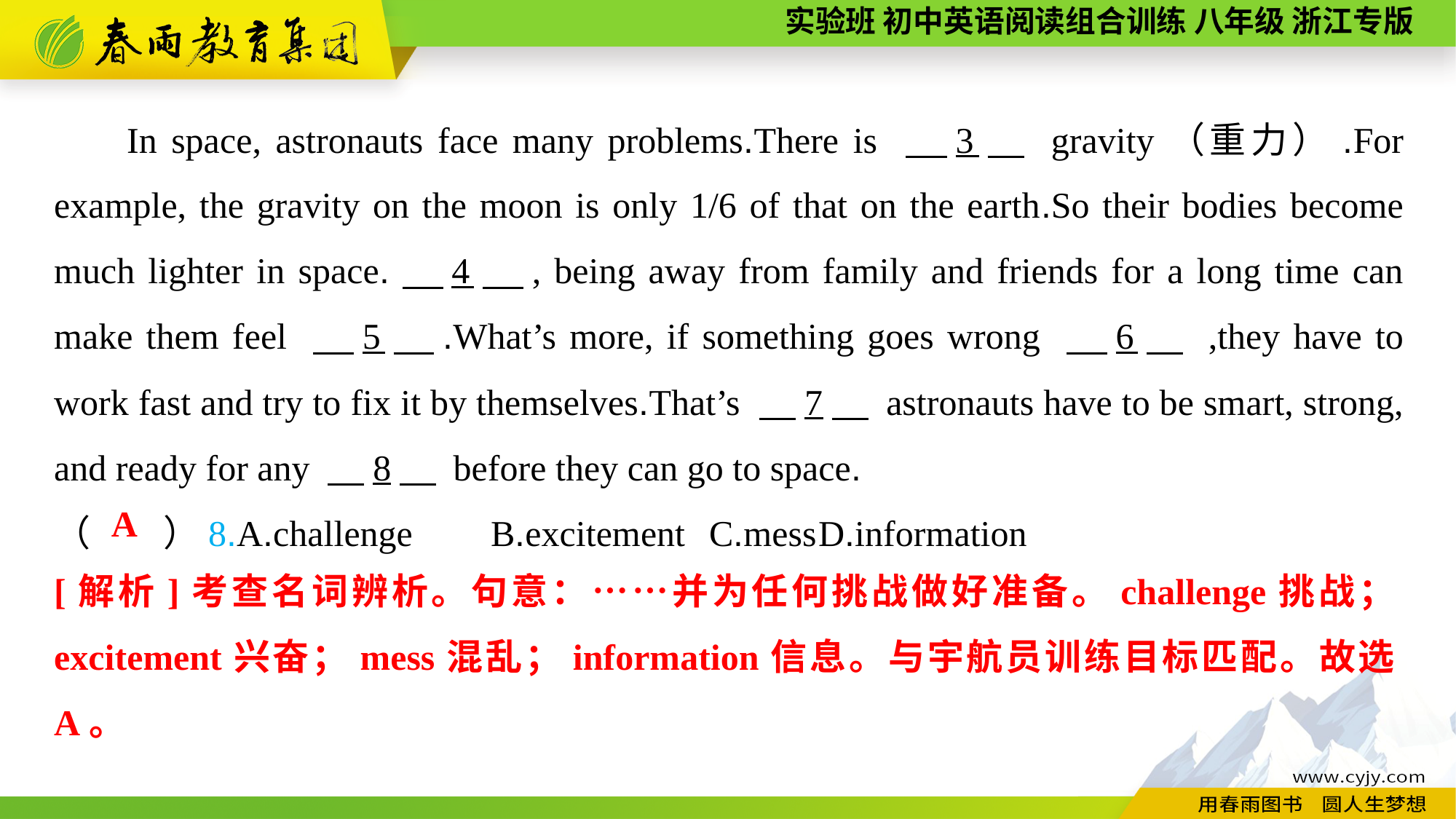

In space, astronauts face many problems.There is 　3　 gravity（重力）.For example, the gravity on the moon is only 1/6 of that on the earth.So their bodies become much lighter in space.　4　, being away from family and friends for a long time can make them feel 　5　.What’s more, if something goes wrong 　6　 ,they have to work fast and try to fix it by themselves.That’s 　7　 astronauts have to be smart, strong, and ready for any 　8　 before they can go to space.
（　　）8.A.challenge	B.excitement	C.mess	D.information
A
[解析]考查名词辨析。句意：……并为任何挑战做好准备。challenge挑战；excitement兴奋；mess混乱；information信息。与宇航员训练目标匹配。故选A。